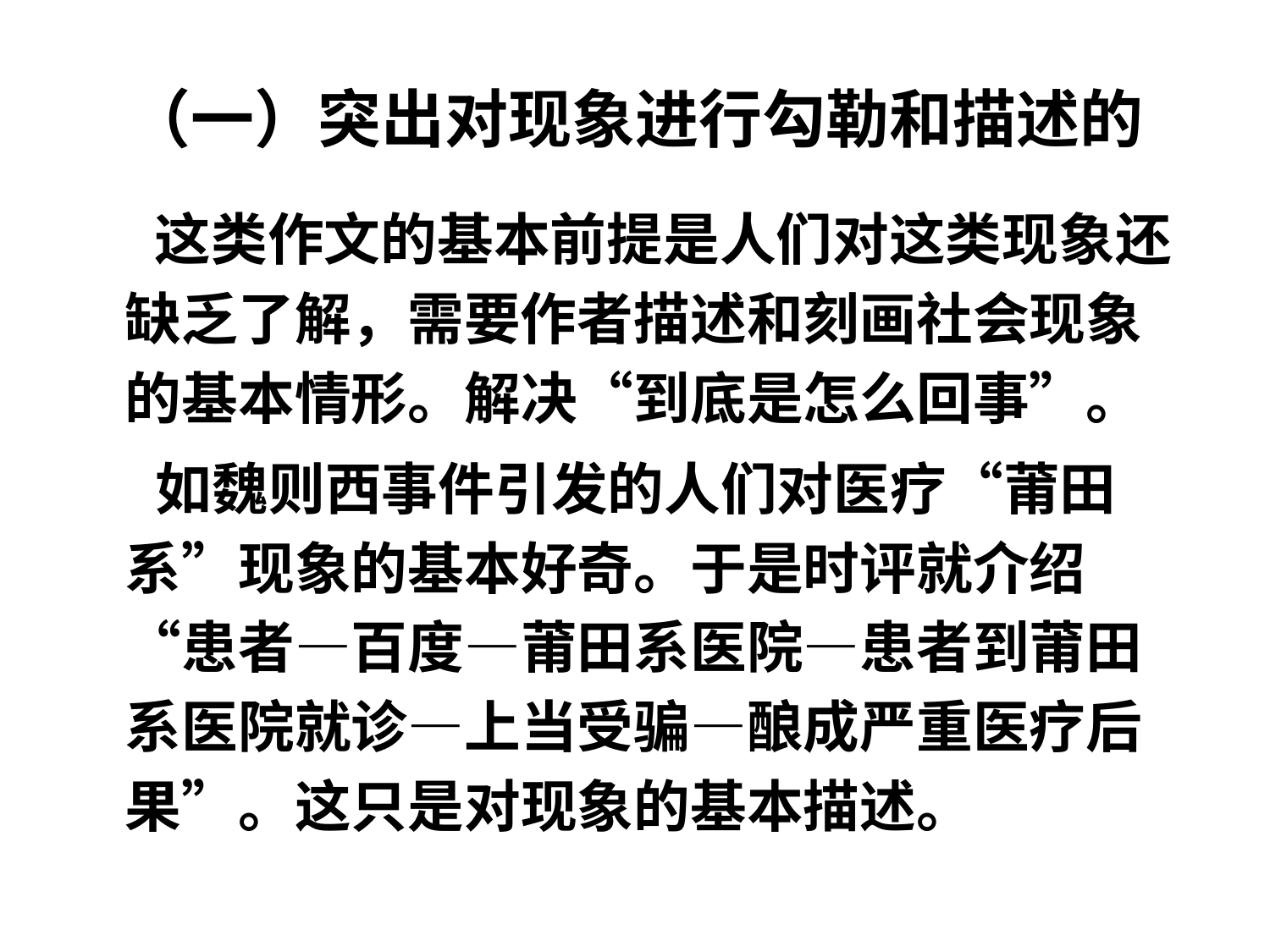

# （一）突出对现象进行勾勒和描述的
     这类作文的基本前提是人们对这类现象还缺乏了解，需要作者描述和刻画社会现象的基本情形。解决“到底是怎么回事”。
     如魏则西事件引发的人们对医疗“莆田系”现象的基本好奇。于是时评就介绍“患者—百度—莆田系医院—患者到莆田系医院就诊—上当受骗—酿成严重医疗后果”。这只是对现象的基本描述。